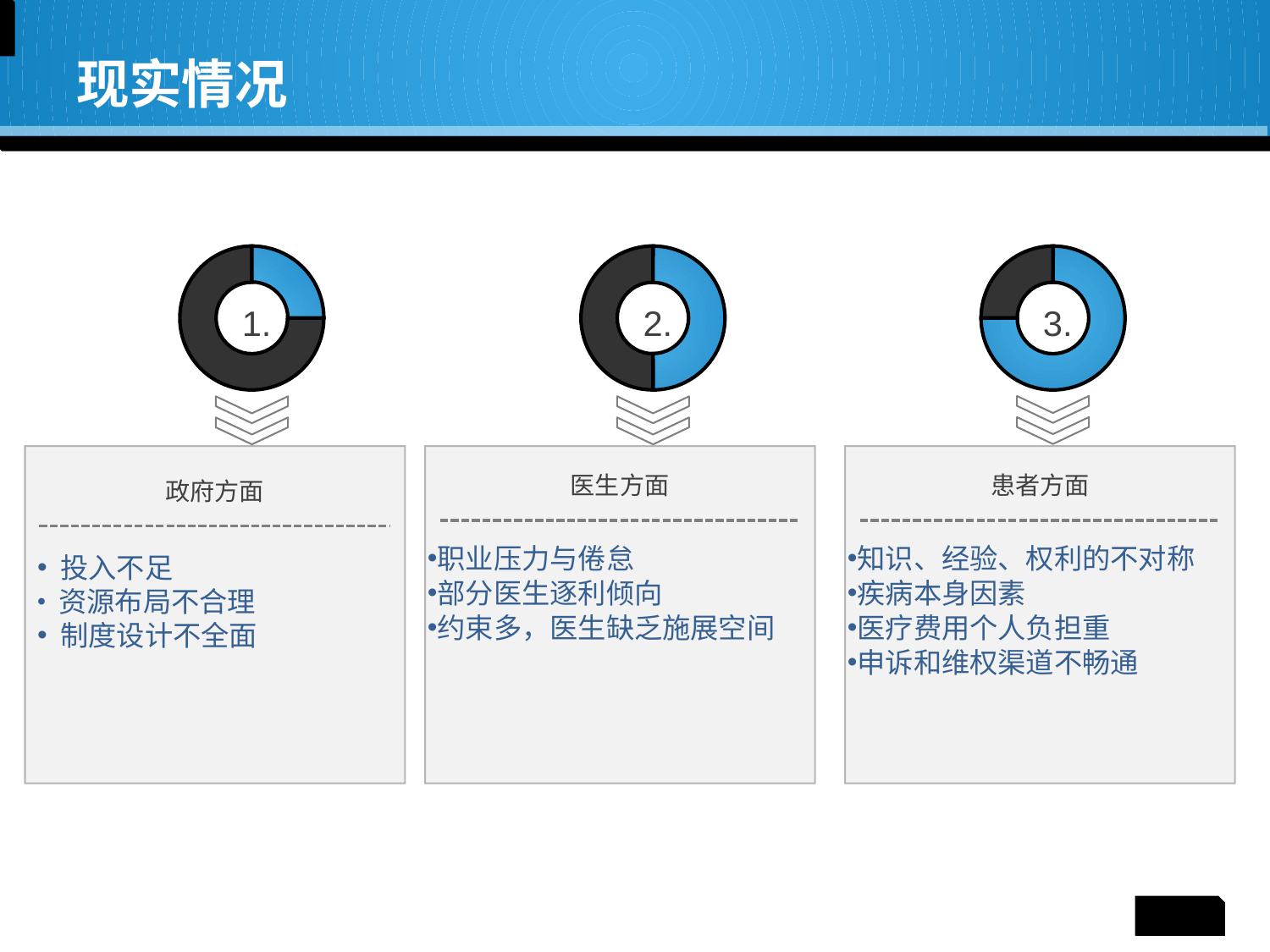

# 现实情况

1.

2.

3.

政府方面
 投入不足
 资源布局不合理
 制度设计不全面

医生方面
职业压力与倦怠
部分医生逐利倾向
约束多，医生缺乏施展空间

患者方面
知识、经验、权利的不对称
疾病本身因素
医疗费用个人负担重
申诉和维权渠道不畅通

7